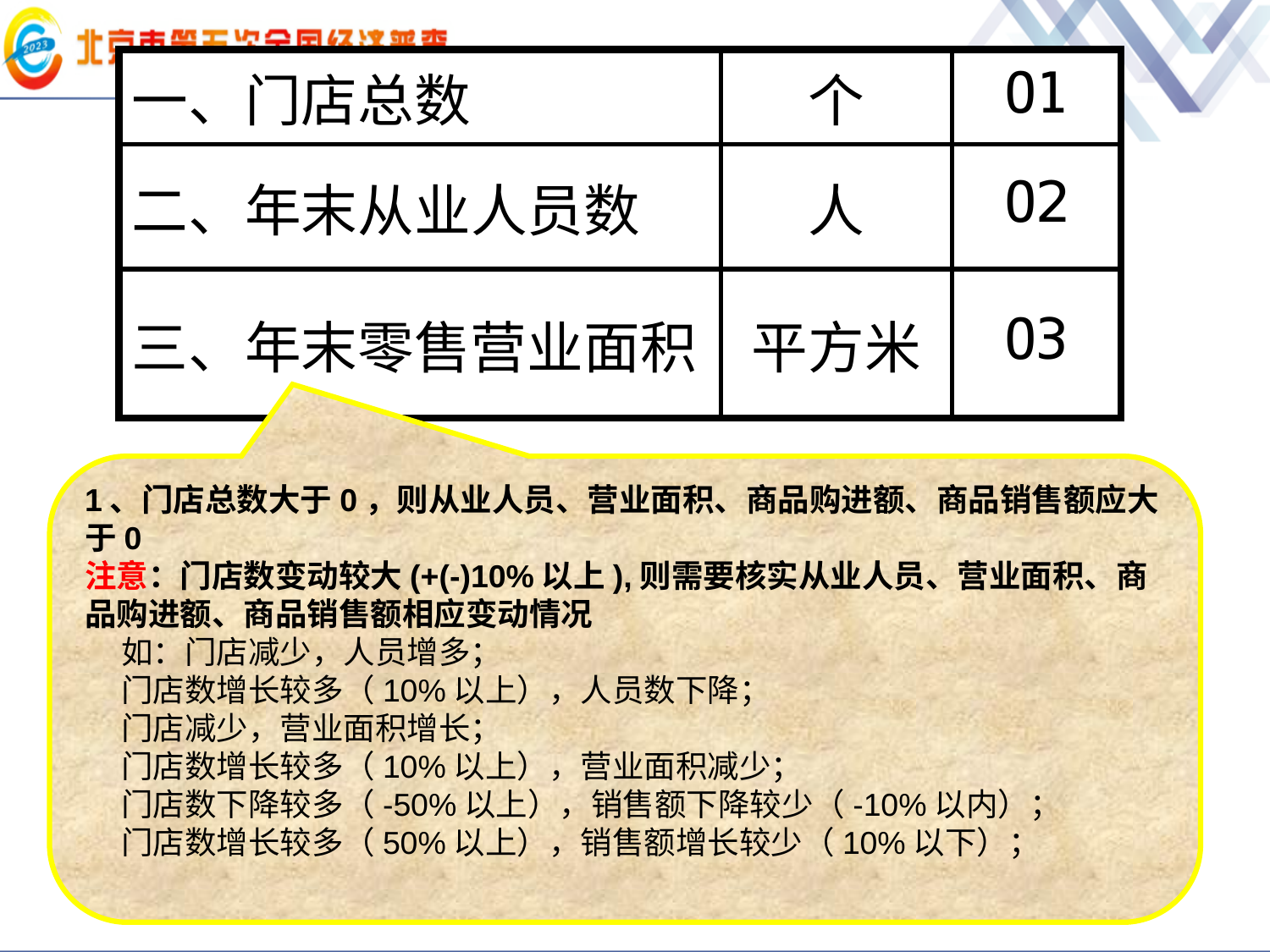

| 一、门店总数 | 个 | 01 |
| --- | --- | --- |
| 二、年末从业人员数 | 人 | 02 |
| 三、年末零售营业面积 | 平方米 | 03 |
1、门店总数大于0，则从业人员、营业面积、商品购进额、商品销售额应大于0
注意：门店数变动较大(+(-)10%以上),则需要核实从业人员、营业面积、商品购进额、商品销售额相应变动情况
    如：门店减少，人员增多；
    门店数增长较多（10%以上），人员数下降；
    门店减少，营业面积增长；
    门店数增长较多（10%以上），营业面积减少；
    门店数下降较多（-50%以上），销售额下降较少（-10%以内）；
    门店数增长较多（50%以上），销售额增长较少（10%以下）；